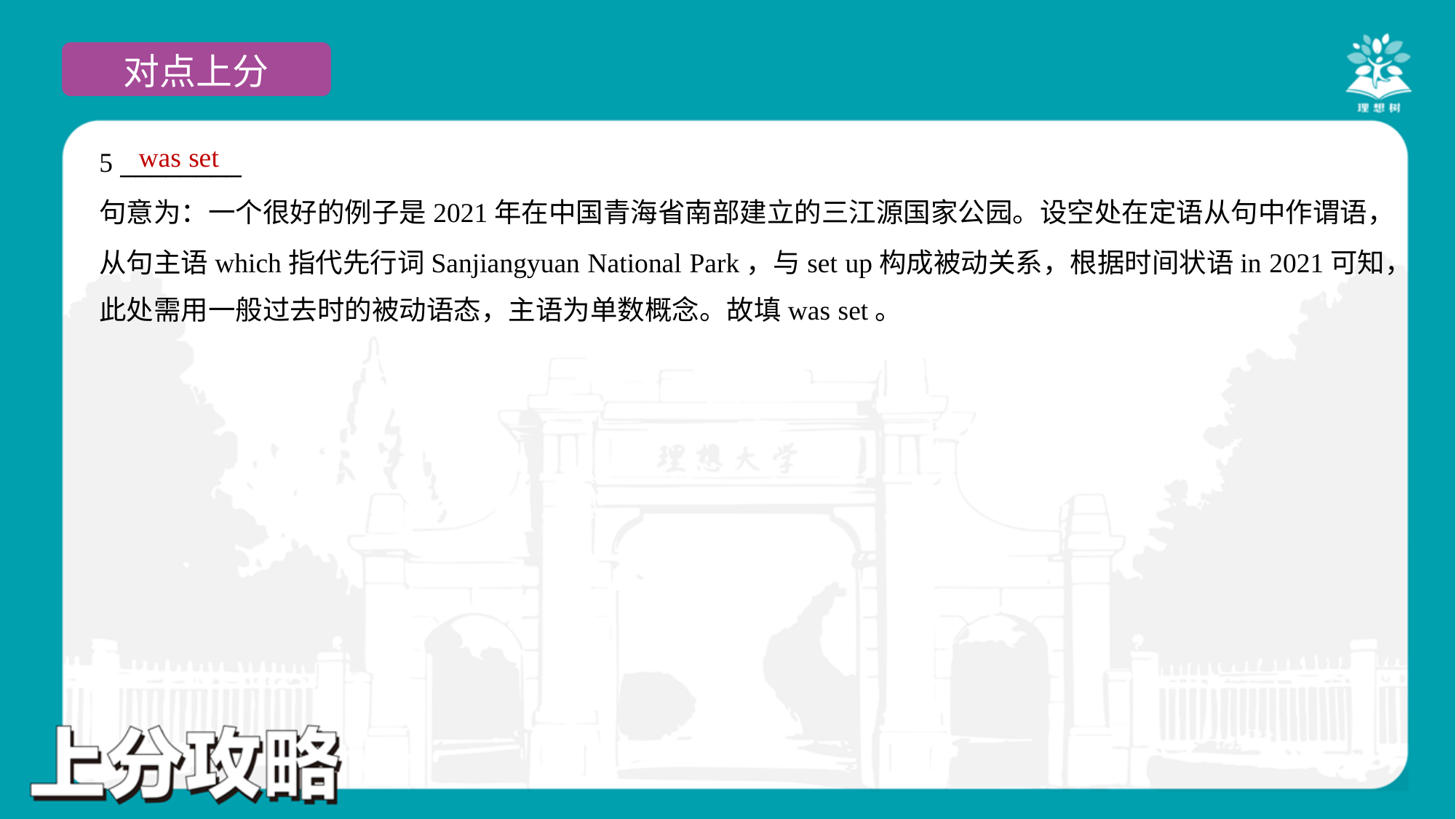

was set
5 ________
句意为：一个很好的例子是2021年在中国青海省南部建立的三江源国家公园。设空处在定语从句中作谓语，
从句主语which指代先行词Sanjiangyuan National Park，与set up构成被动关系，根据时间状语in 2021可知，
此处需用一般过去时的被动语态，主语为单数概念。故填was set。